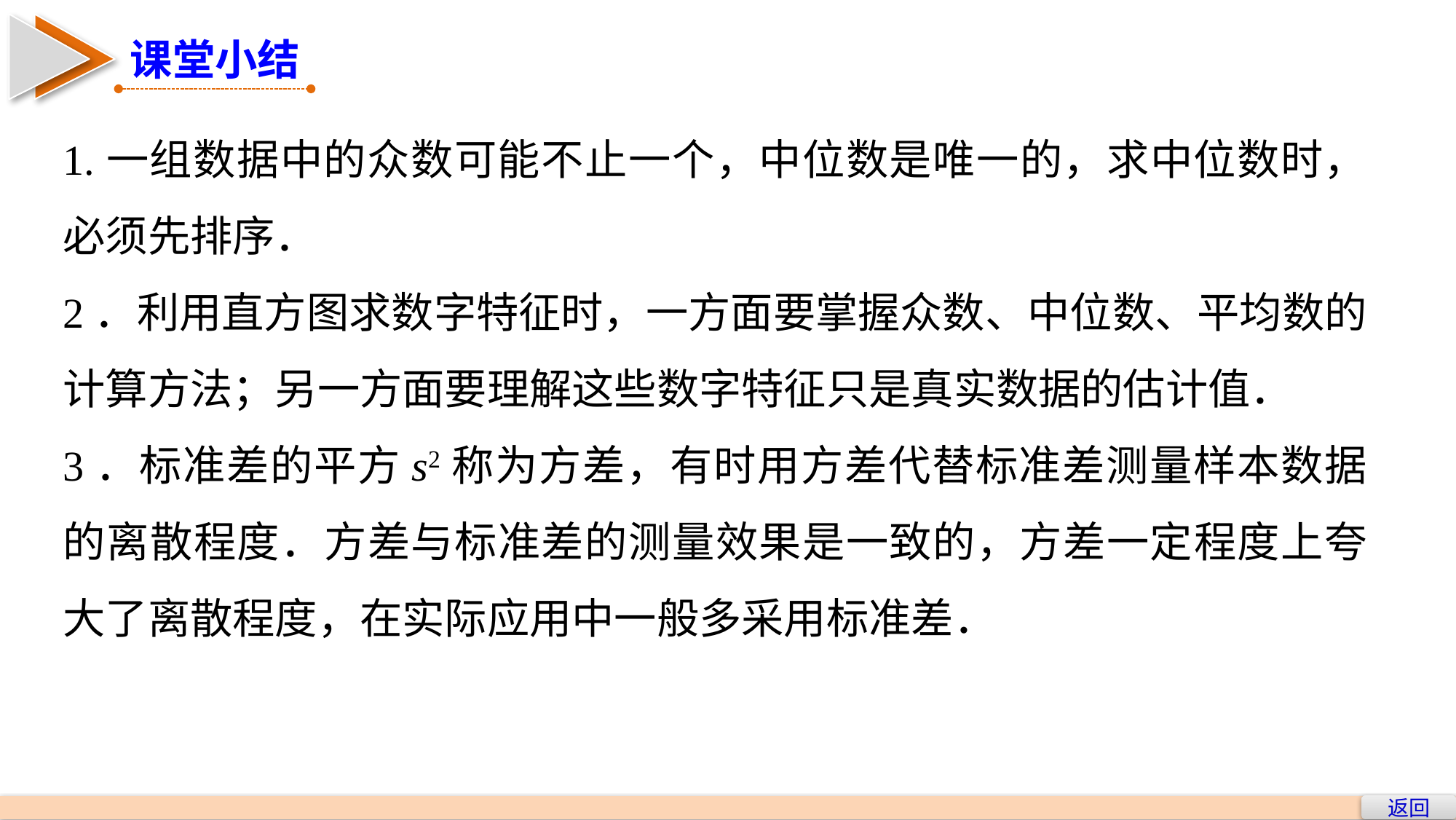

课堂小结
1.一组数据中的众数可能不止一个，中位数是唯一的，求中位数时，必须先排序．
2．利用直方图求数字特征时，一方面要掌握众数、中位数、平均数的计算方法；另一方面要理解这些数字特征只是真实数据的估计值．
3．标准差的平方s2称为方差，有时用方差代替标准差测量样本数据的离散程度．方差与标准差的测量效果是一致的，方差一定程度上夸大了离散程度，在实际应用中一般多采用标准差．
返回